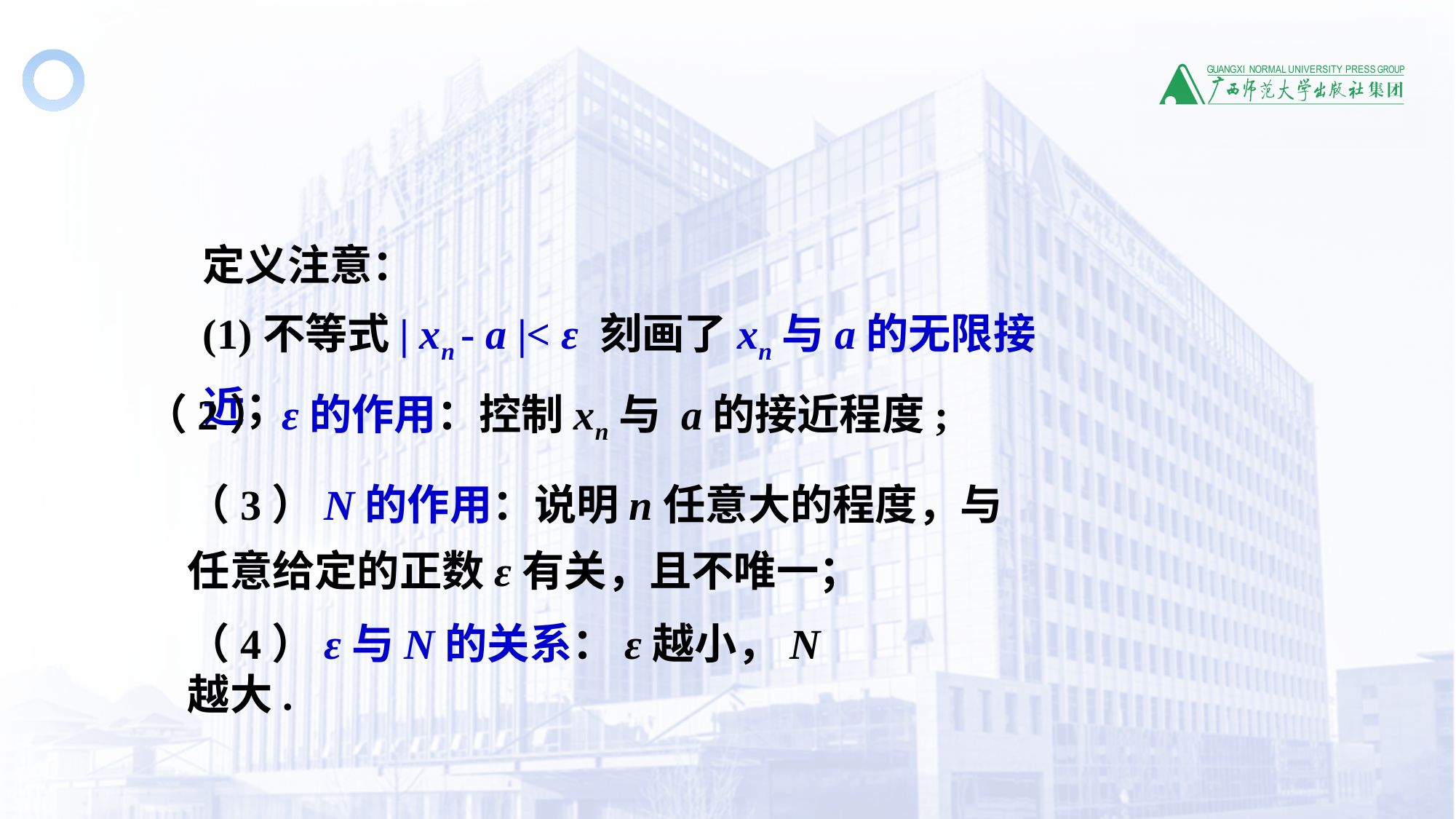

定义注意：
(1)不等式| xn - a |< ε 刻画了xn与a的无限接近；
（2）ε的作用：控制xn与 a的接近程度;
（3）N的作用：说明n任意大的程度，与任意给定的正数ε有关，且不唯一；
（4）ε与N的关系：ε越小，N越大.